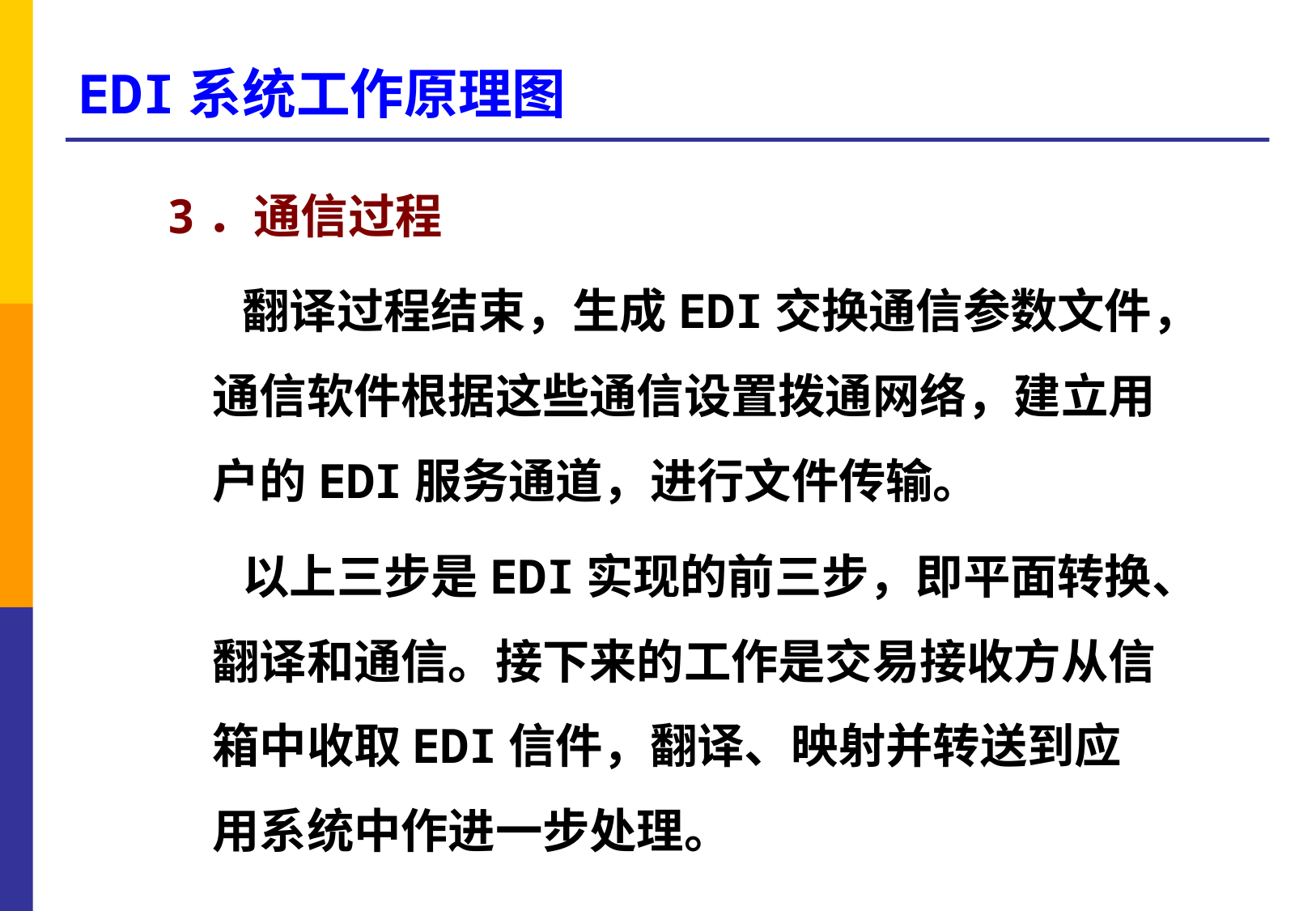

# EDI系统工作原理图
3．通信过程
      翻译过程结束，生成EDI交换通信参数文件，通信软件根据这些通信设置拨通网络，建立用户的EDI服务通道，进行文件传输。
      以上三步是EDI实现的前三步，即平面转换、翻译和通信。接下来的工作是交易接收方从信箱中收取EDI信件，翻译、映射并转送到应用系统中作进一步处理。